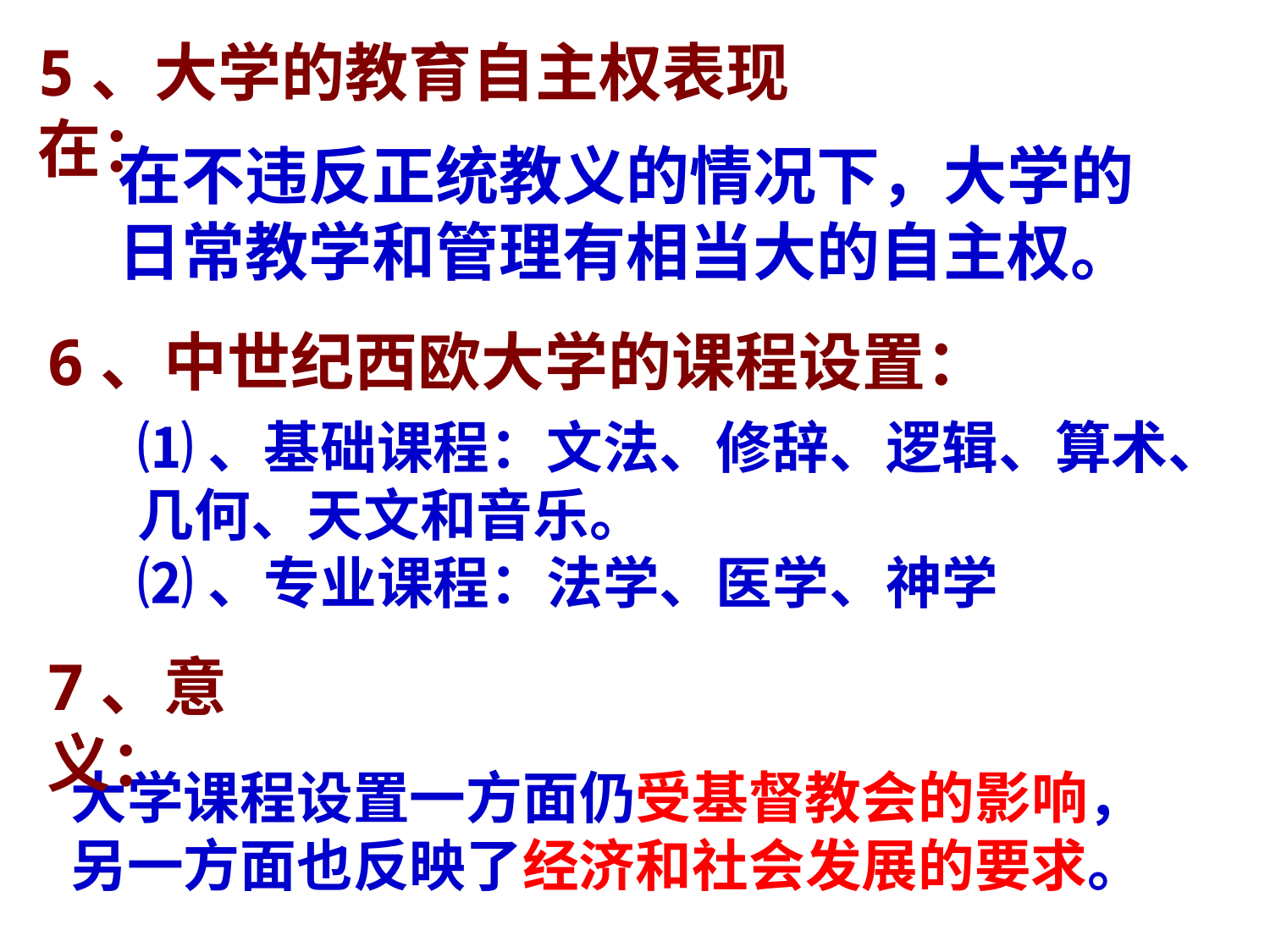

5、大学的教育自主权表现在：
在不违反正统教义的情况下，大学的日常教学和管理有相当大的自主权。
6、中世纪西欧大学的课程设置：
⑴、基础课程：文法、修辞、逻辑、算术、几何、天文和音乐。
⑵、专业课程：法学、医学、神学

7、意义：
大学课程设置一方面仍受基督教会的影响，另一方面也反映了经济和社会发展的要求。